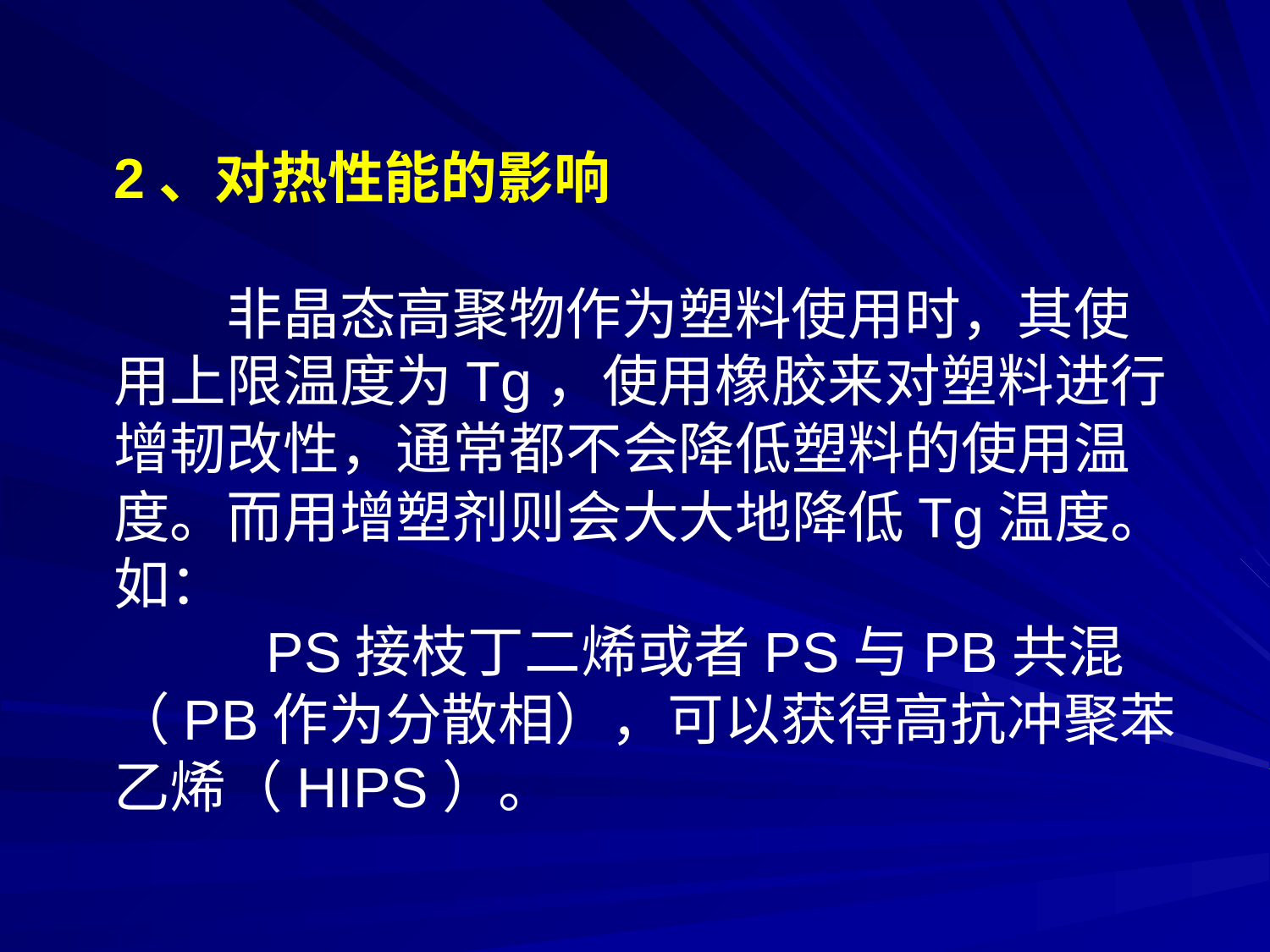

2、对热性能的影响

　　非晶态高聚物作为塑料使用时，其使
用上限温度为Tg，使用橡胶来对塑料进行
增韧改性，通常都不会降低塑料的使用温
度。而用增塑剂则会大大地降低Tg温度。
如：
 　　PS接枝丁二烯或者PS与PB共混
（PB作为分散相），可以获得高抗冲聚苯
乙烯（HIPS）。